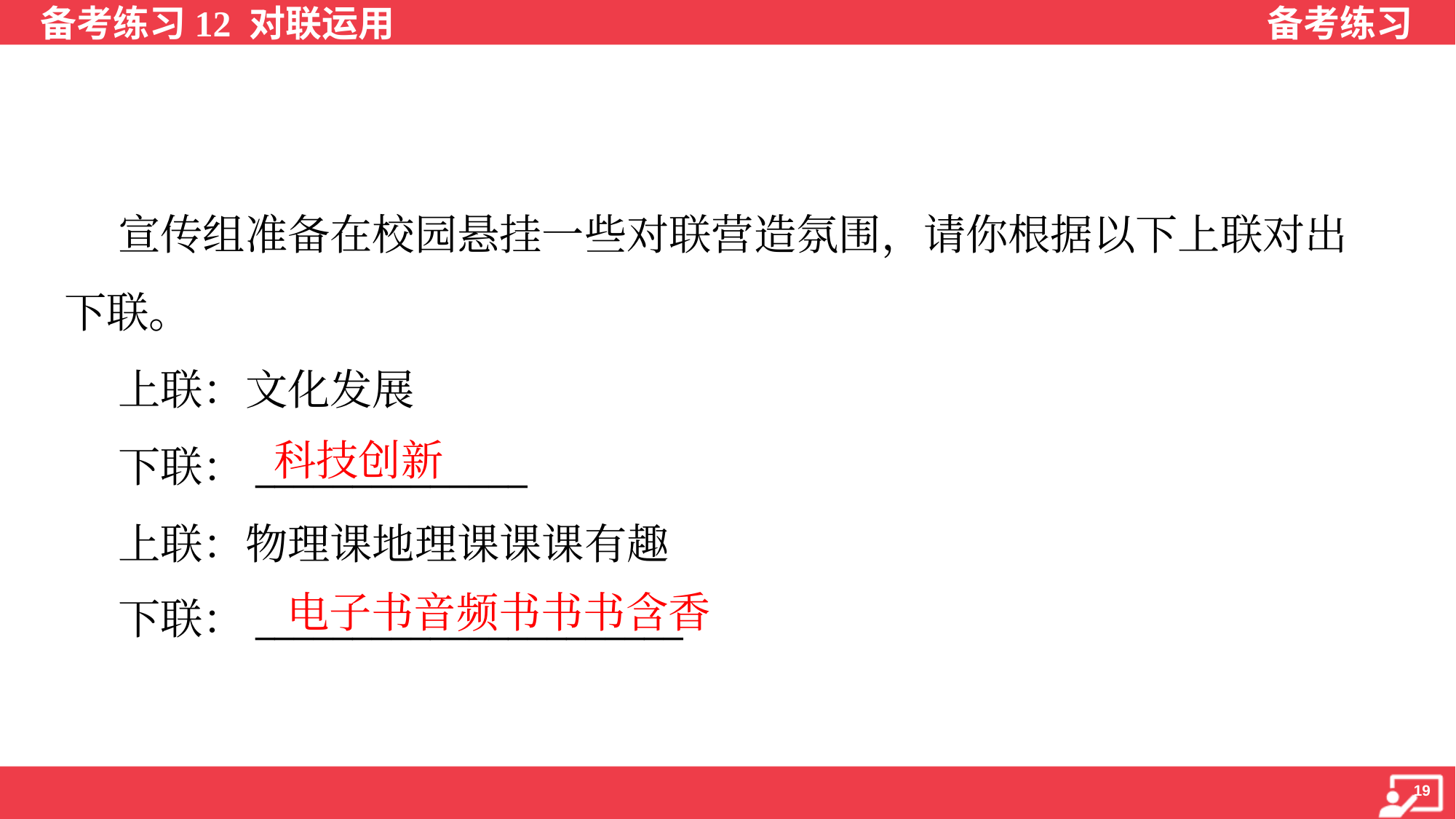

宣传组准备在校园悬挂一些对联营造氛围，请你根据以下上联对出
下联。
    上联：文化发展
    下联：______________
    上联：物理课地理课课课有趣
    下联：______________________
科技创新
电子书音频书书书含香